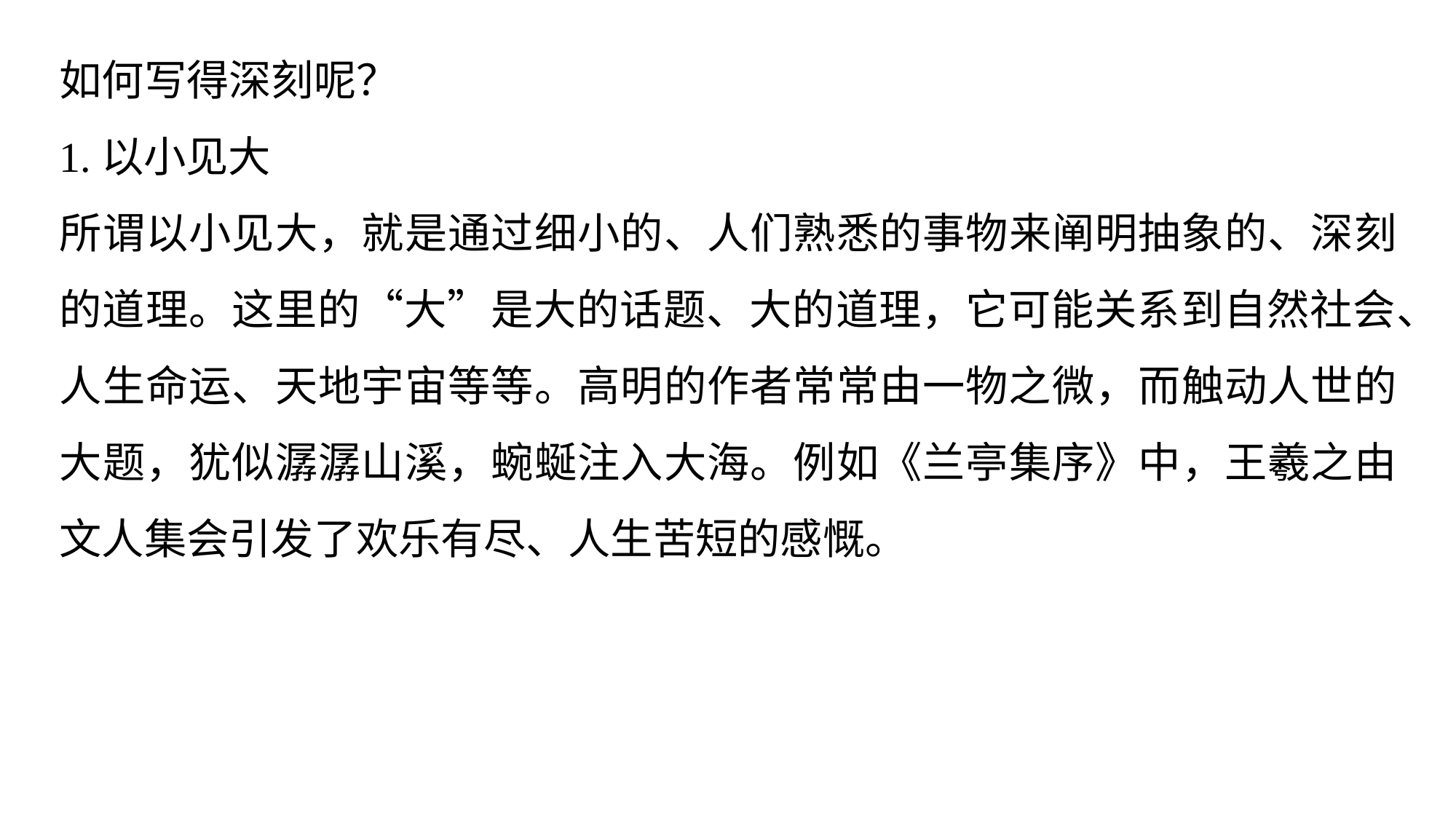

如何写得深刻呢？
1.以小见大
所谓以小见大，就是通过细小的、人们熟悉的事物来阐明抽象的、深刻的道理。这里的“大”是大的话题、大的道理，它可能关系到自然社会、人生命运、天地宇宙等等。高明的作者常常由一物之微，而触动人世的大题，犹似潺潺山溪，蜿蜒注入大海。例如《兰亭集序》中，王羲之由文人集会引发了欢乐有尽、人生苦短的感慨。